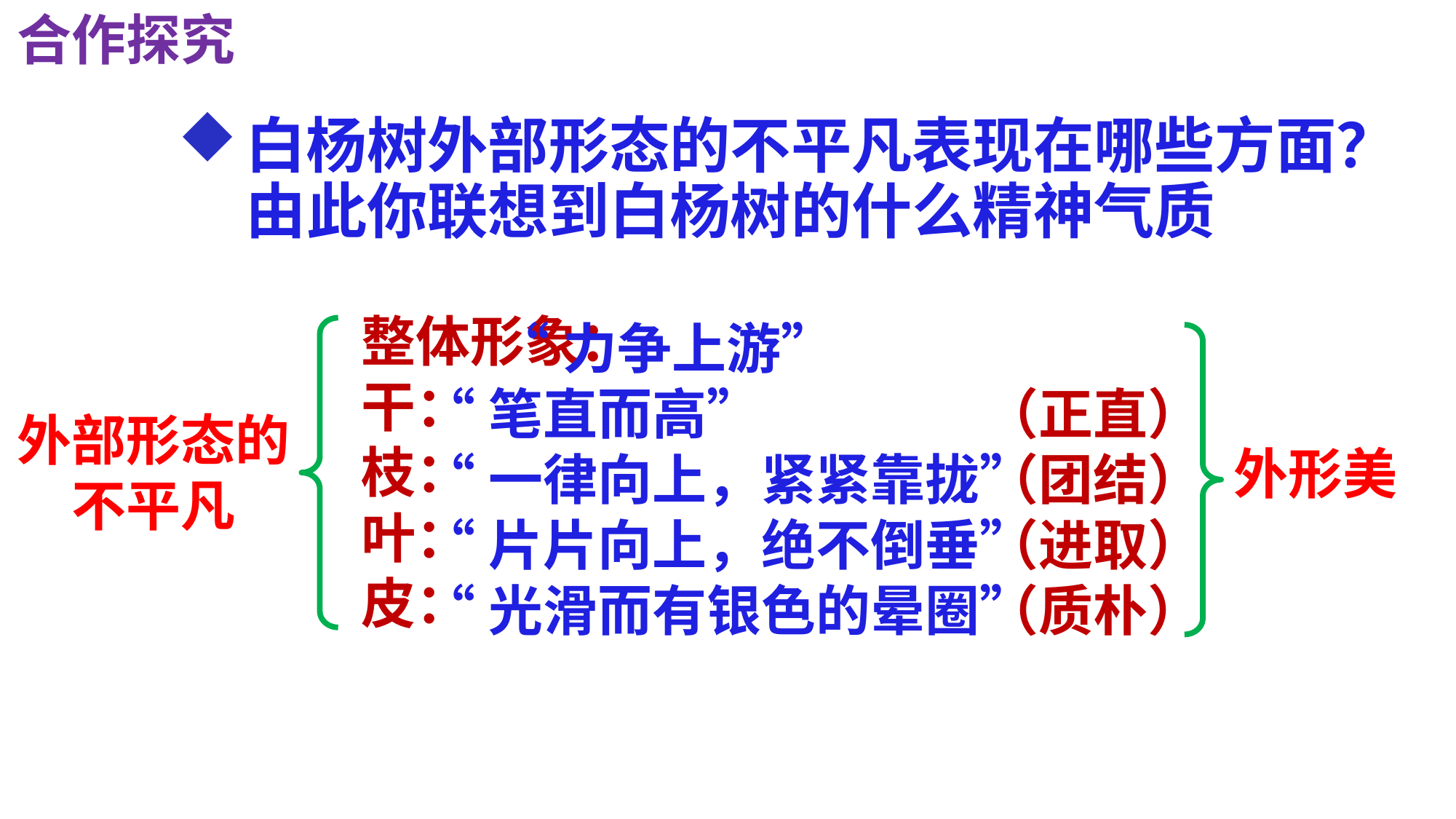

合作探究

# 白杨树外部形态的不平凡表现在哪些方面？由此你联想到白杨树的什么精神气质
整体形象：
干：
枝：
叶：
皮：
      “力争上游”
“笔直而高”
“一律向上，紧紧靠拢”
“片片向上，绝不倒垂”
“光滑而有银色的晕圈”

（正直）
（团结）
（进取）
（质朴）

外部形态的
不平凡
外形美